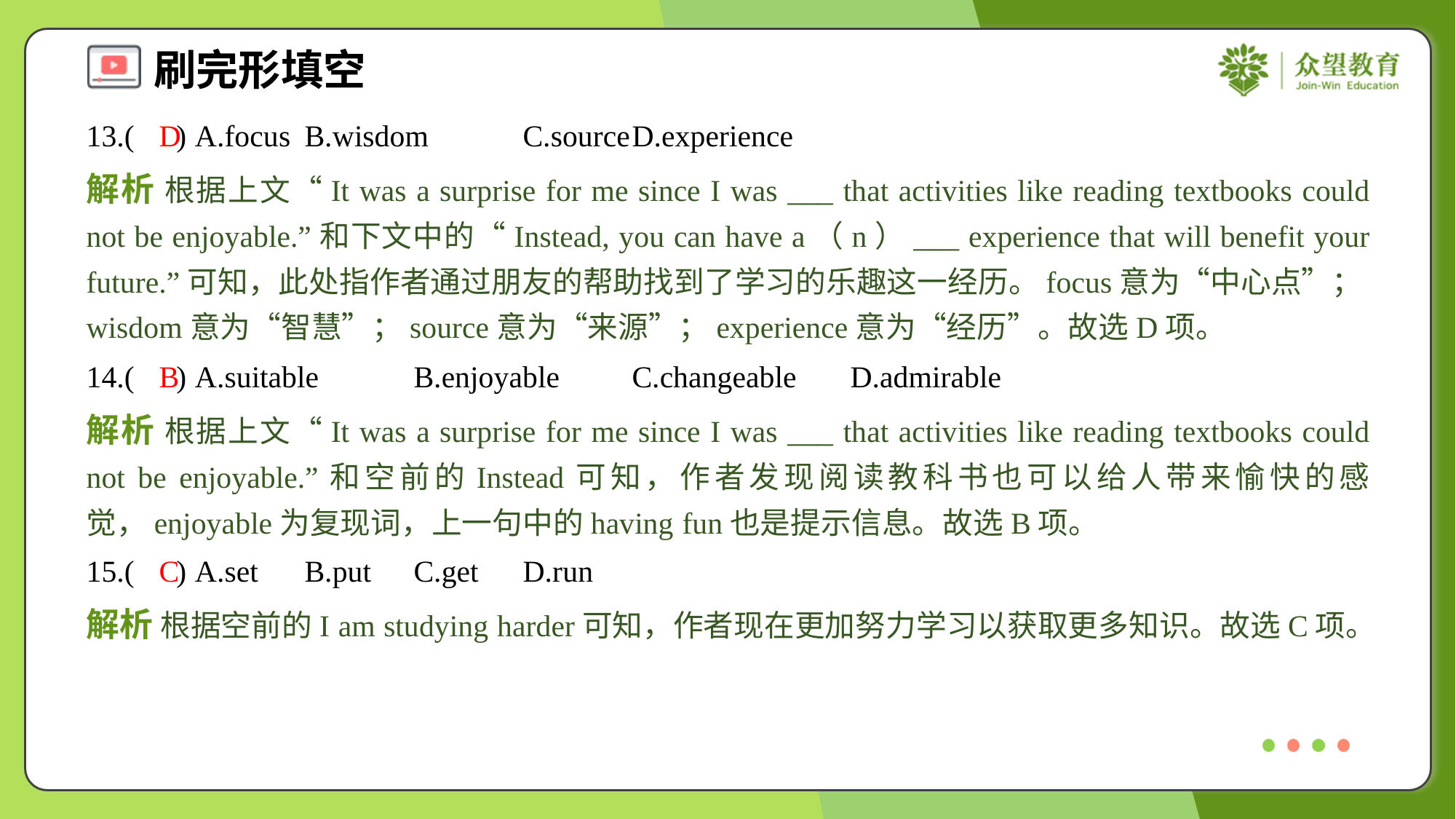

13.(     ) A.focus	B.wisdom	C.source	D.experience
D
解析 根据上文“It was a surprise for me since I was ___ that activities like reading textbooks could not be enjoyable.”和下文中的“Instead, you can have a（n）___ experience that will benefit your future.”可知，此处指作者通过朋友的帮助找到了学习的乐趣这一经历。focus意为“中心点”；wisdom意为“智慧”；source意为“来源”；experience意为“经历”。故选D项。
14.(     ) A.suitable	B.enjoyable	C.changeable	D.admirable
B
解析 根据上文“It was a surprise for me since I was ___ that activities like reading textbooks could not be enjoyable.”和空前的Instead可知，作者发现阅读教科书也可以给人带来愉快的感觉，enjoyable为复现词，上一句中的having fun也是提示信息。故选B项。
15.(     ) A.set	B.put	C.get	D.run
C
解析 根据空前的I am studying harder可知，作者现在更加努力学习以获取更多知识。故选C项。